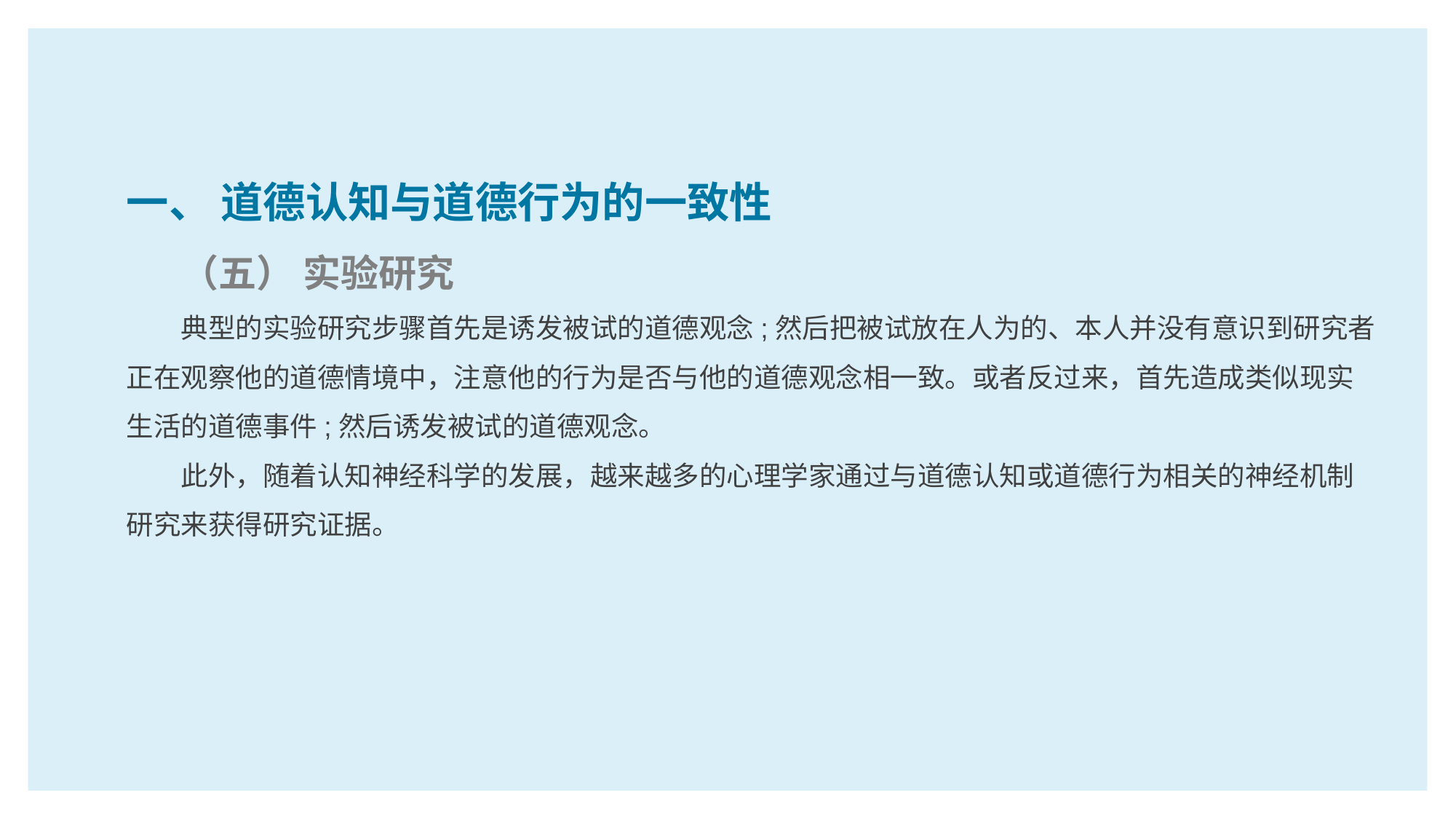

一、 道德认知与道德行为的一致性
（五） 实验研究
典型的实验研究步骤首先是诱发被试的道德观念;然后把被试放在人为的、本人并没有意识到研究者正在观察他的道德情境中，注意他的行为是否与他的道德观念相一致。或者反过来，首先造成类似现实生活的道德事件;然后诱发被试的道德观念。
此外，随着认知神经科学的发展，越来越多的心理学家通过与道德认知或道德行为相关的神经机制研究来获得研究证据。